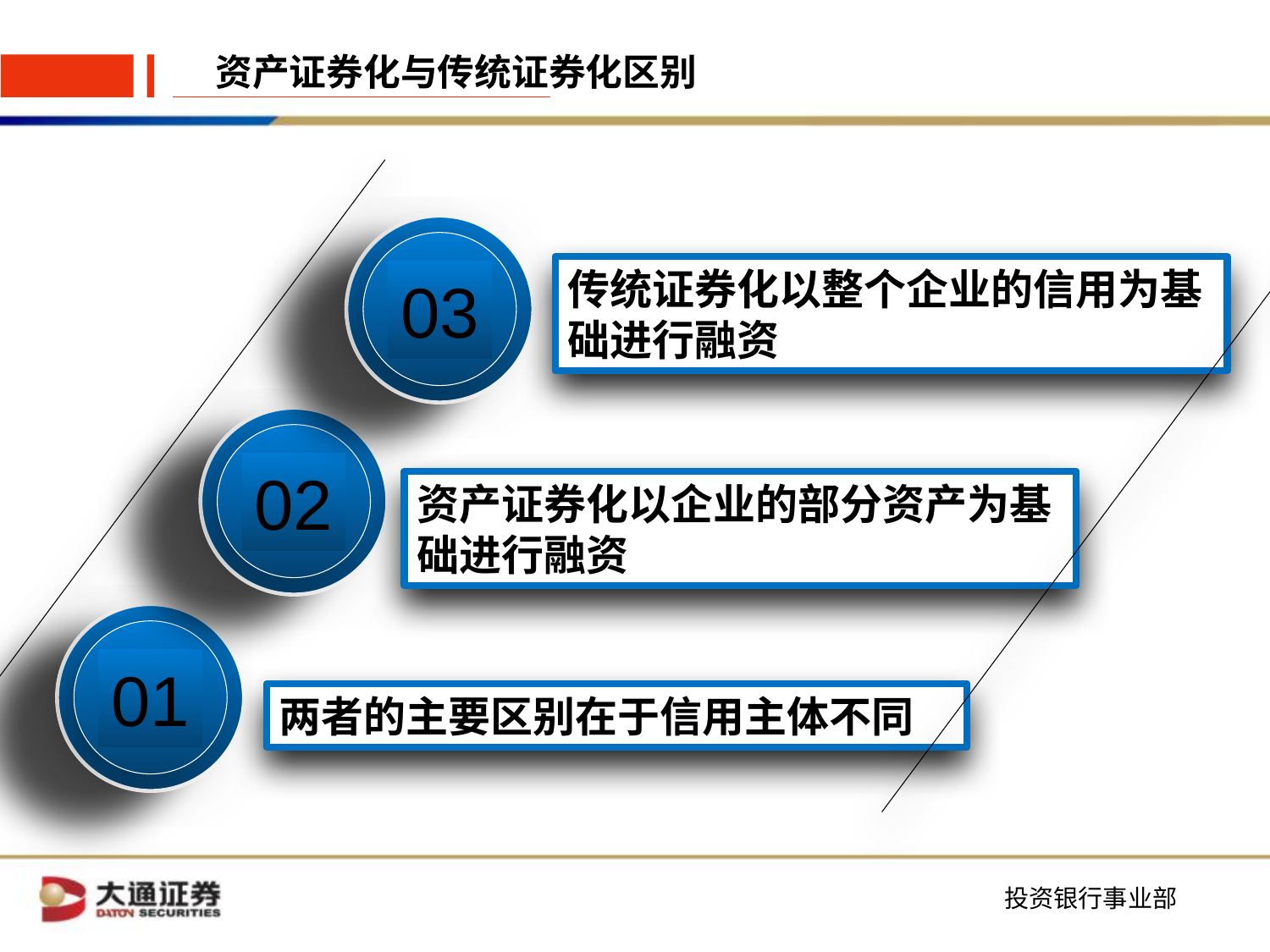

资产证券化与传统证券化区别

传统证券化以整个企业的信用为基础进行融资
03

02
资产证券化以企业的部分资产为基础进行融资

01
两者的主要区别在于信用主体不同